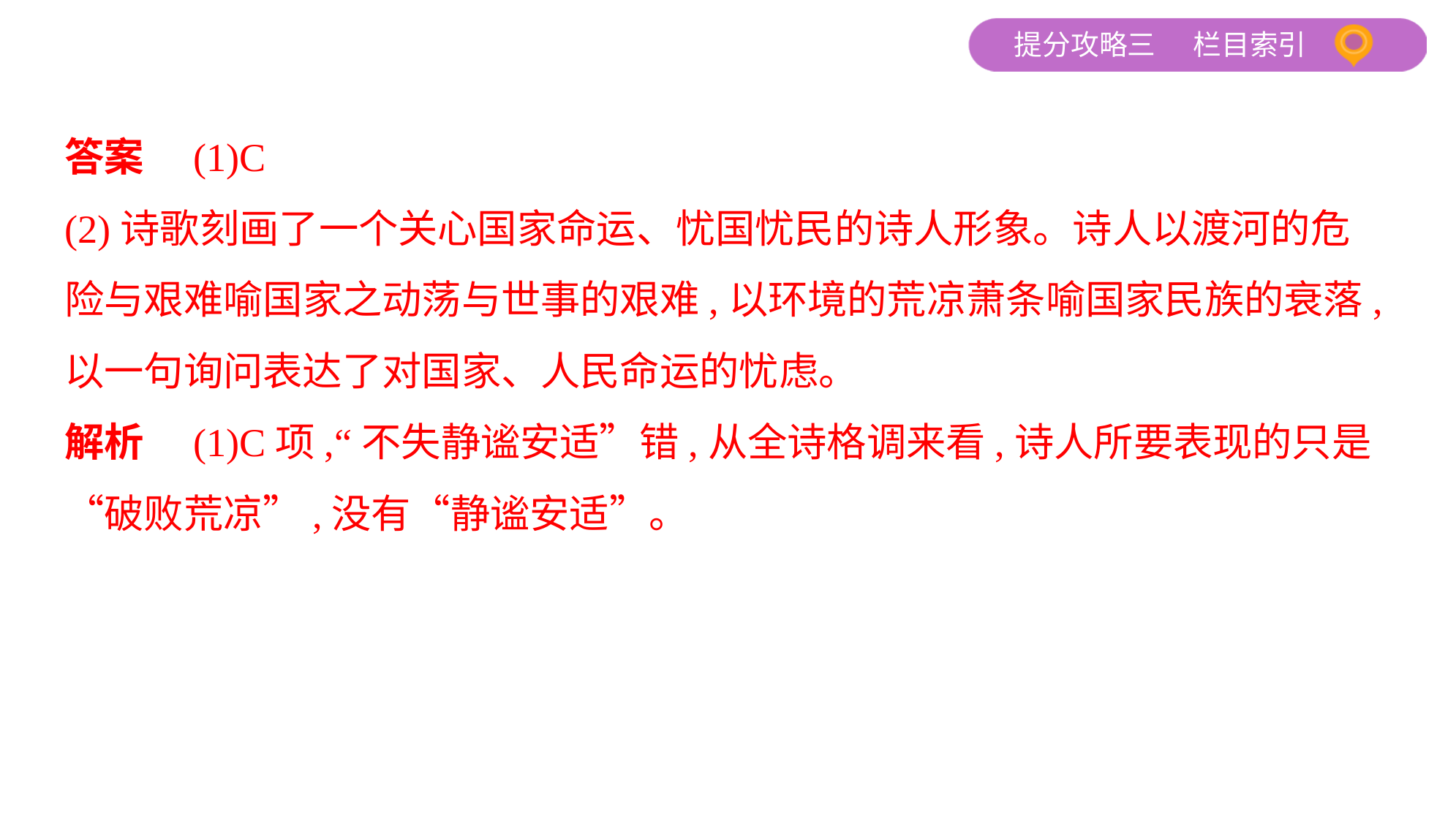

答案　(1)C
(2)诗歌刻画了一个关心国家命运、忧国忧民的诗人形象。诗人以渡河的危
险与艰难喻国家之动荡与世事的艰难,以环境的荒凉萧条喻国家民族的衰落,
以一句询问表达了对国家、人民命运的忧虑。
解析　(1)C项,“不失静谧安适”错,从全诗格调来看,诗人所要表现的只是
“破败荒凉”,没有“静谧安适”。